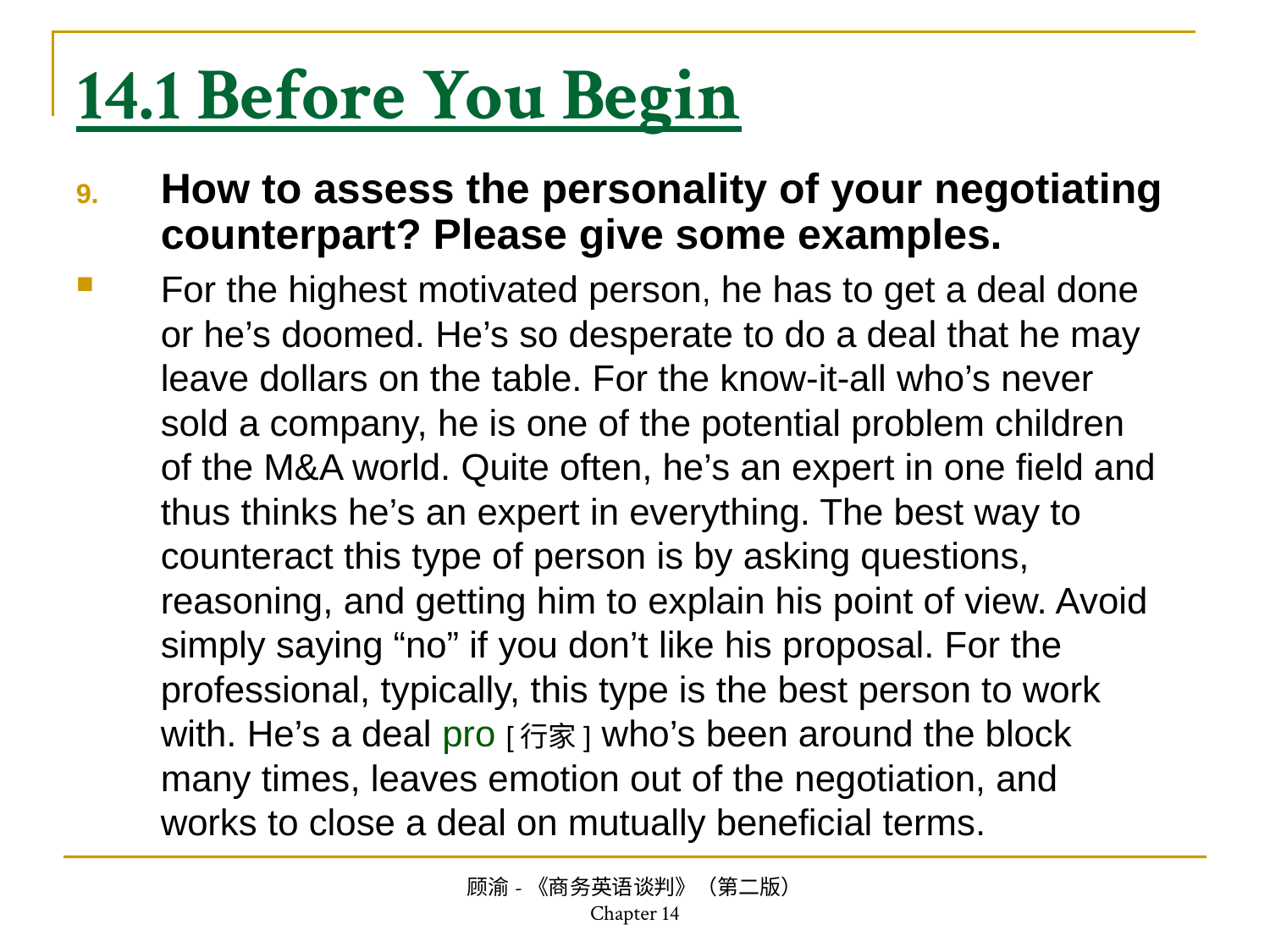

# 14.1 Before You Begin
How to assess the personality of your negotiating counterpart? Please give some examples.
For the highest motivated person, he has to get a deal done or he’s doomed. He’s so desperate to do a deal that he may leave dollars on the table. For the know-it-all who’s never sold a company, he is one of the potential problem children of the M&A world. Quite often, he’s an expert in one field and thus thinks he’s an expert in everything. The best way to counteract this type of person is by asking questions, reasoning, and getting him to explain his point of view. Avoid simply saying “no” if you don’t like his proposal. For the professional, typically, this type is the best person to work with. He’s a deal pro [行家] who’s been around the block many times, leaves emotion out of the negotiation, and works to close a deal on mutually beneficial terms.

13
顾渝-《商务英语谈判》（第二版） Chapter 14